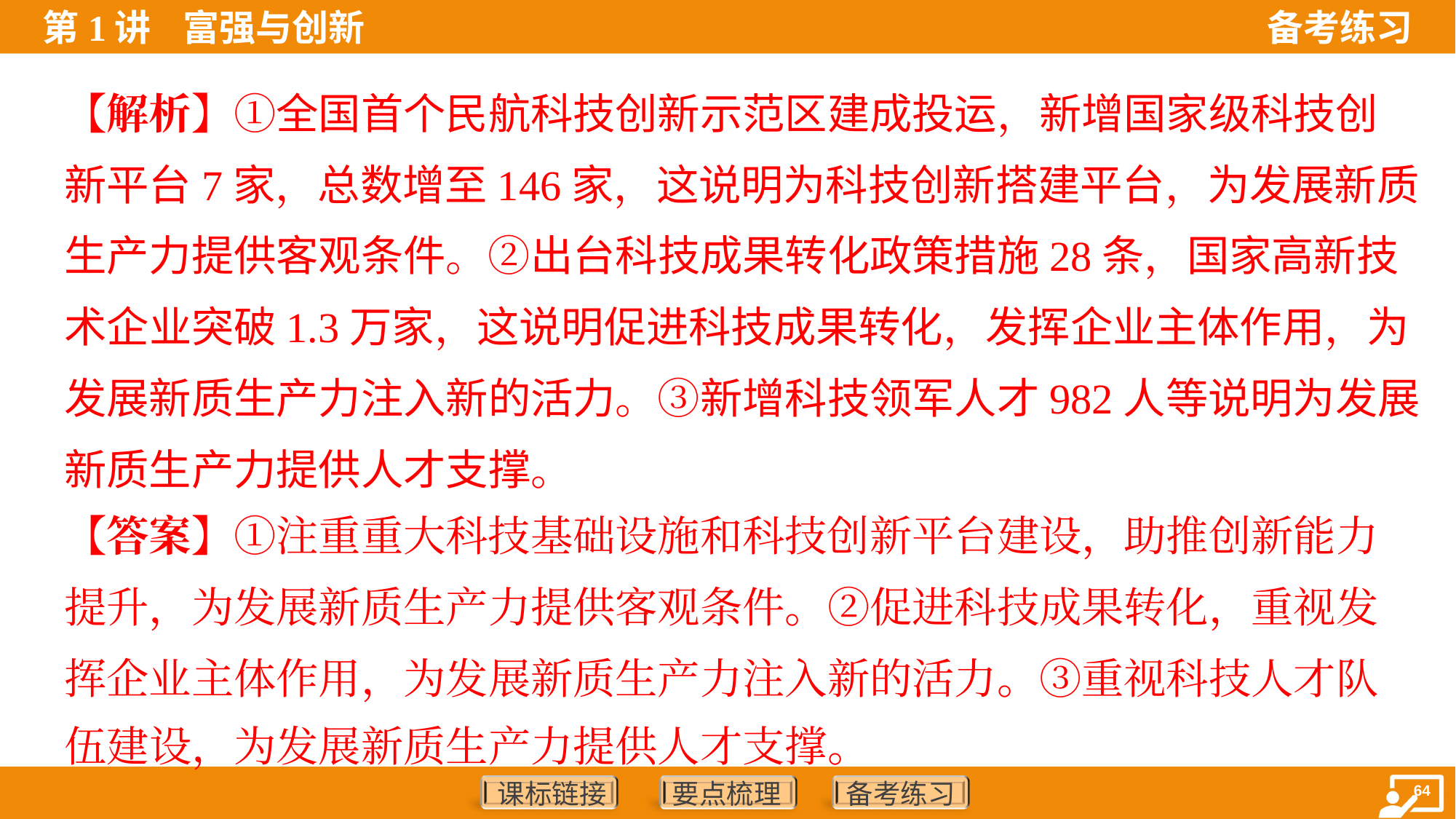

【解析】①全国首个民航科技创新示范区建成投运，新增国家级科技创
新平台7家，总数增至146家，这说明为科技创新搭建平台，为发展新质
生产力提供客观条件。②出台科技成果转化政策措施28条，国家高新技
术企业突破1.3万家，这说明促进科技成果转化，发挥企业主体作用，为
发展新质生产力注入新的活力。③新增科技领军人才982人等说明为发展
新质生产力提供人才支撑。
【答案】①注重重大科技基础设施和科技创新平台建设，助推创新能力
提升，为发展新质生产力提供客观条件。②促进科技成果转化，重视发
挥企业主体作用，为发展新质生产力注入新的活力。③重视科技人才队
伍建设，为发展新质生产力提供人才支撑。